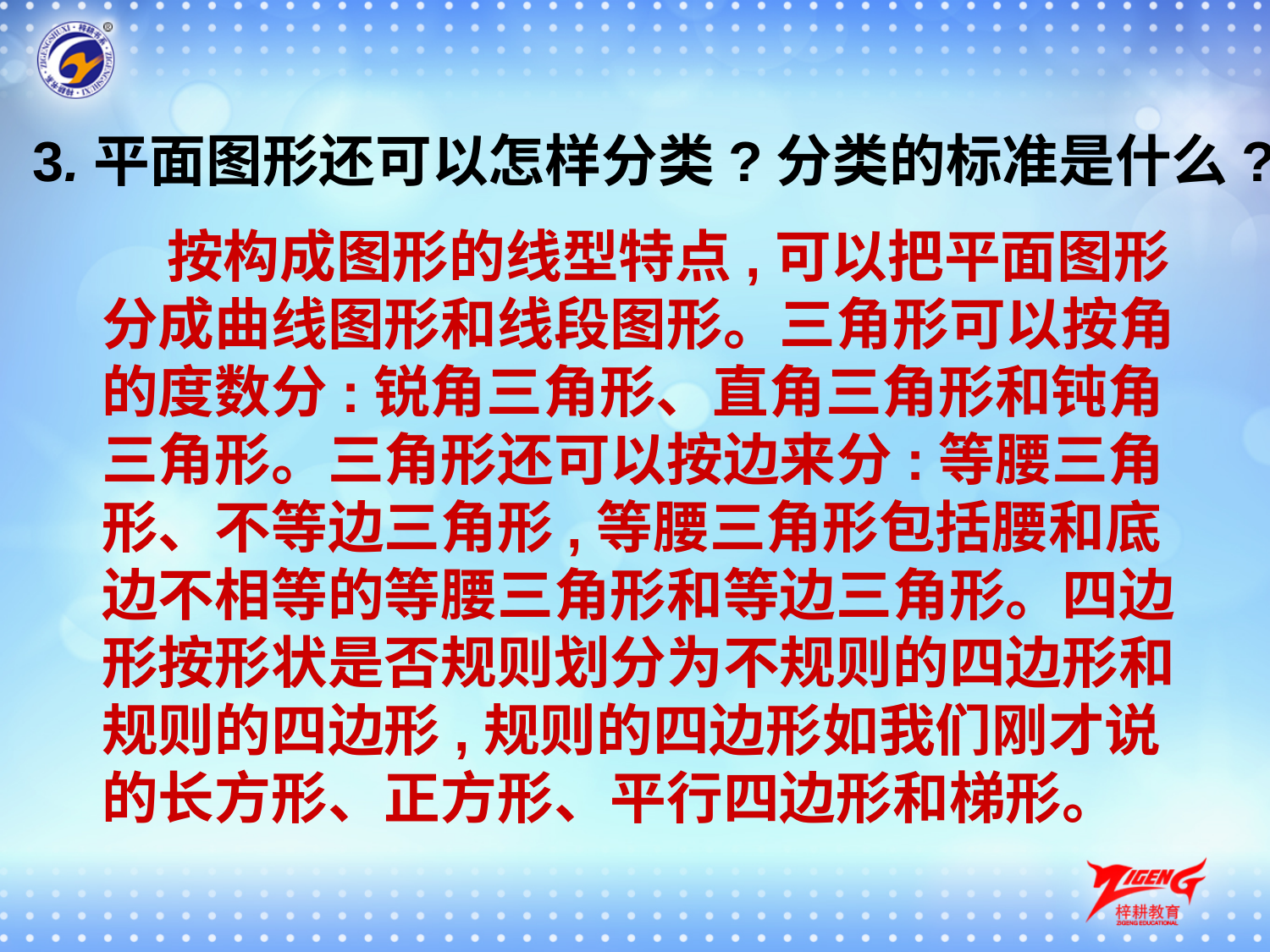

3.平面图形还可以怎样分类?分类的标准是什么?
    按构成图形的线型特点,可以把平面图形分成曲线图形和线段图形。三角形可以按角的度数分:锐角三角形、直角三角形和钝角三角形。三角形还可以按边来分:等腰三角形、不等边三角形,等腰三角形包括腰和底边不相等的等腰三角形和等边三角形。四边形按形状是否规则划分为不规则的四边形和规则的四边形,规则的四边形如我们刚才说的长方形、正方形、平行四边形和梯形。